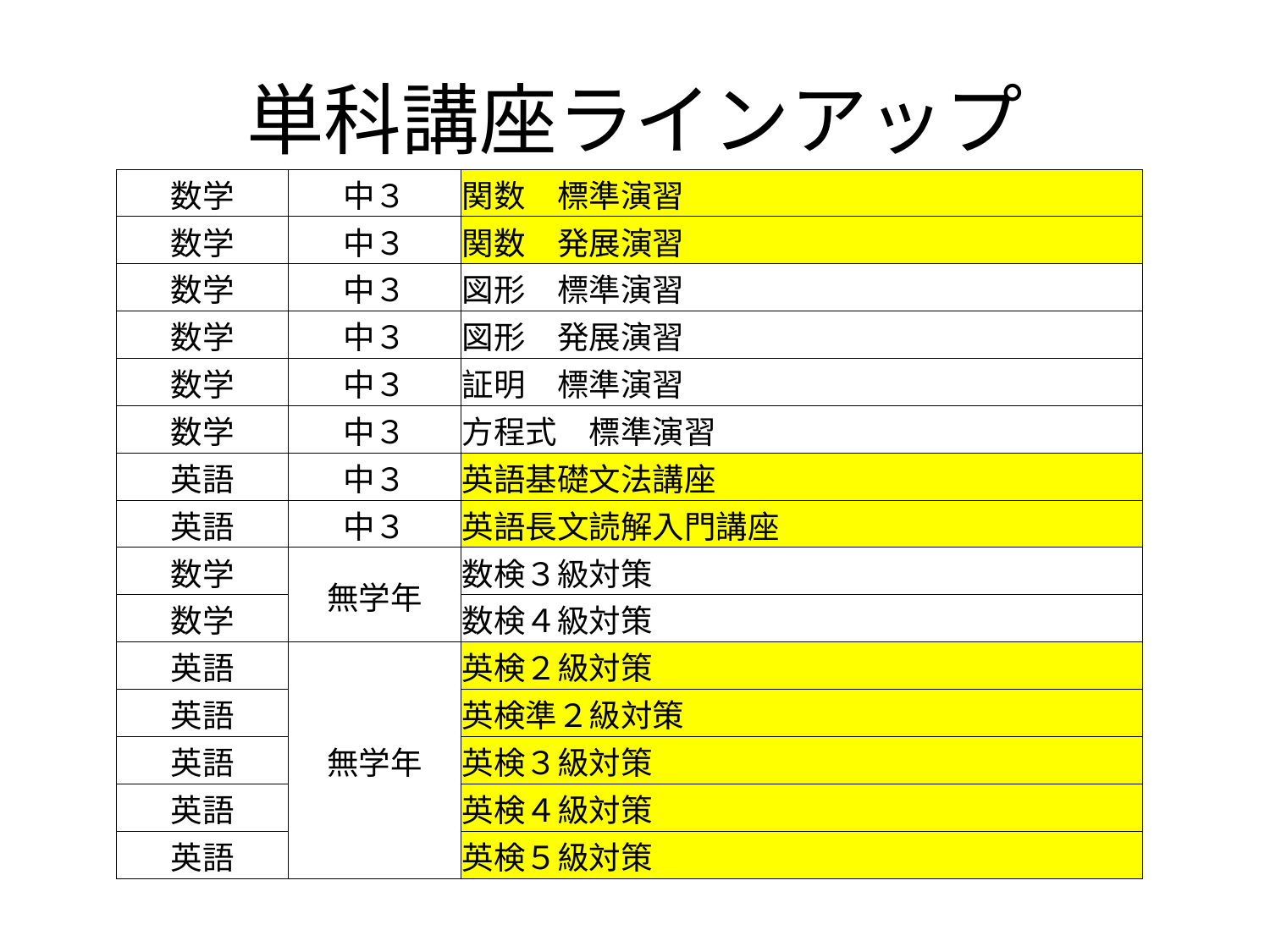

# 単科講座ラインアップ
| 数学 | 中３ | 関数　標準演習 |
| --- | --- | --- |
| 数学 | 中３ | 関数　発展演習 |
| 数学 | 中３ | 図形　標準演習 |
| 数学 | 中３ | 図形　発展演習 |
| 数学 | 中３ | 証明　標準演習 |
| 数学 | 中３ | 方程式　標準演習 |
| 英語 | 中３ | 英語基礎文法講座 |
| 英語 | 中３ | 英語長文読解入門講座 |
| 数学 | 無学年 | 数検３級対策 |
| 数学 |  | 数検４級対策 |
| 英語 | 無学年 | 英検２級対策 |
| 英語 |  | 英検準２級対策 |
| 英語 |  | 英検３級対策 |
| 英語 |  | 英検４級対策 |
| 英語 |  | 英検５級対策 |